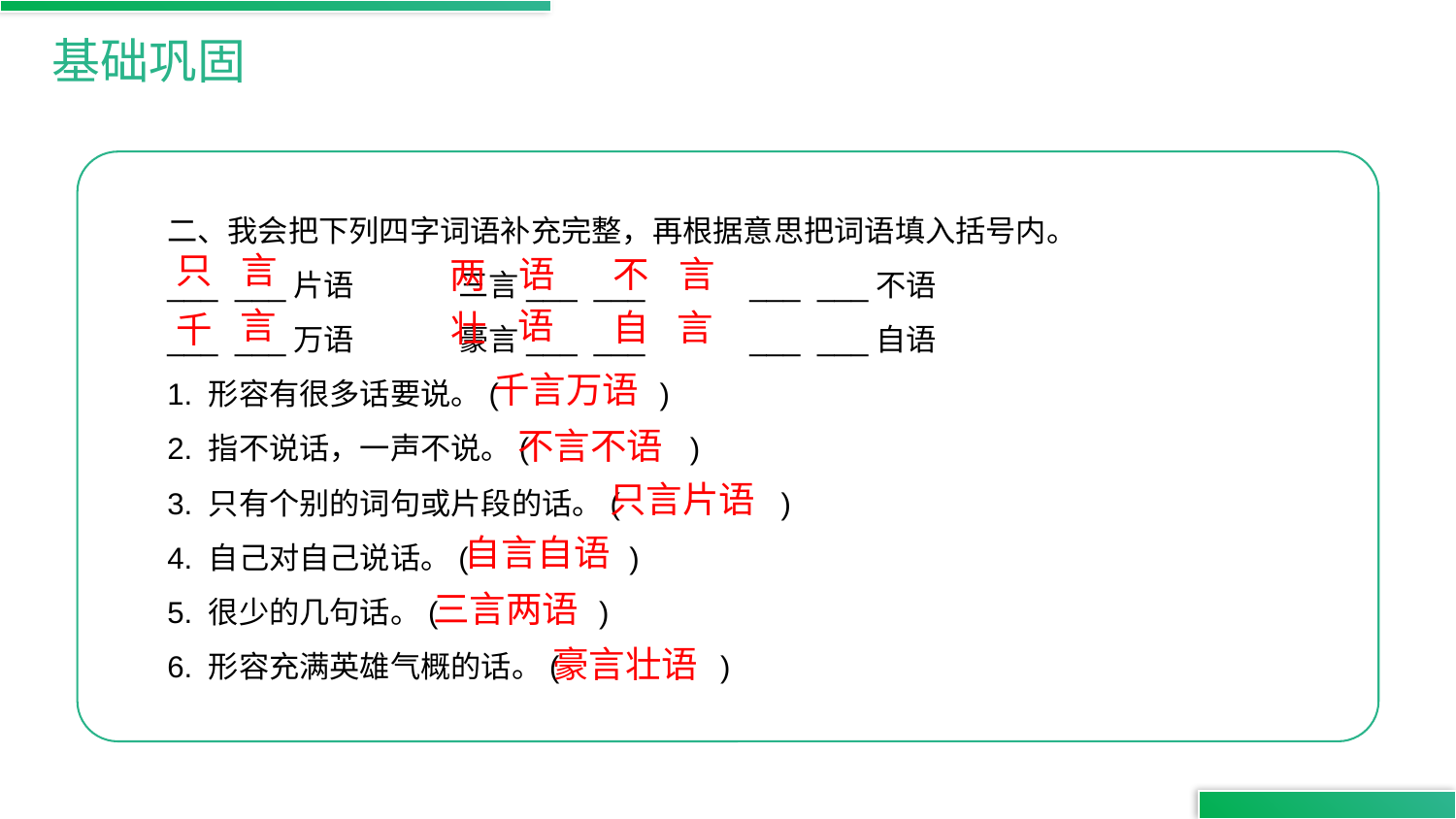

基础巩固
二、我会把下列四字词语补充完整，再根据意思把词语填入括号内。
___  ___片语	三言___  ___	___  ___不语
___  ___万语	豪言___  ___	___  ___自语
1. 形容有很多话要说。(                   )
2. 指不说话，一声不说。(                   )
3. 只有个别的词句或片段的话。(                   )
4. 自己对自己说话。(                   )
5. 很少的几句话。(                   )
6. 形容充满英雄气概的话。(                   )
只
言
不
言
语
两
语
言
言
自
壮
千
千言万语
不言不语
只言片语
自言自语
三言两语
豪言壮语